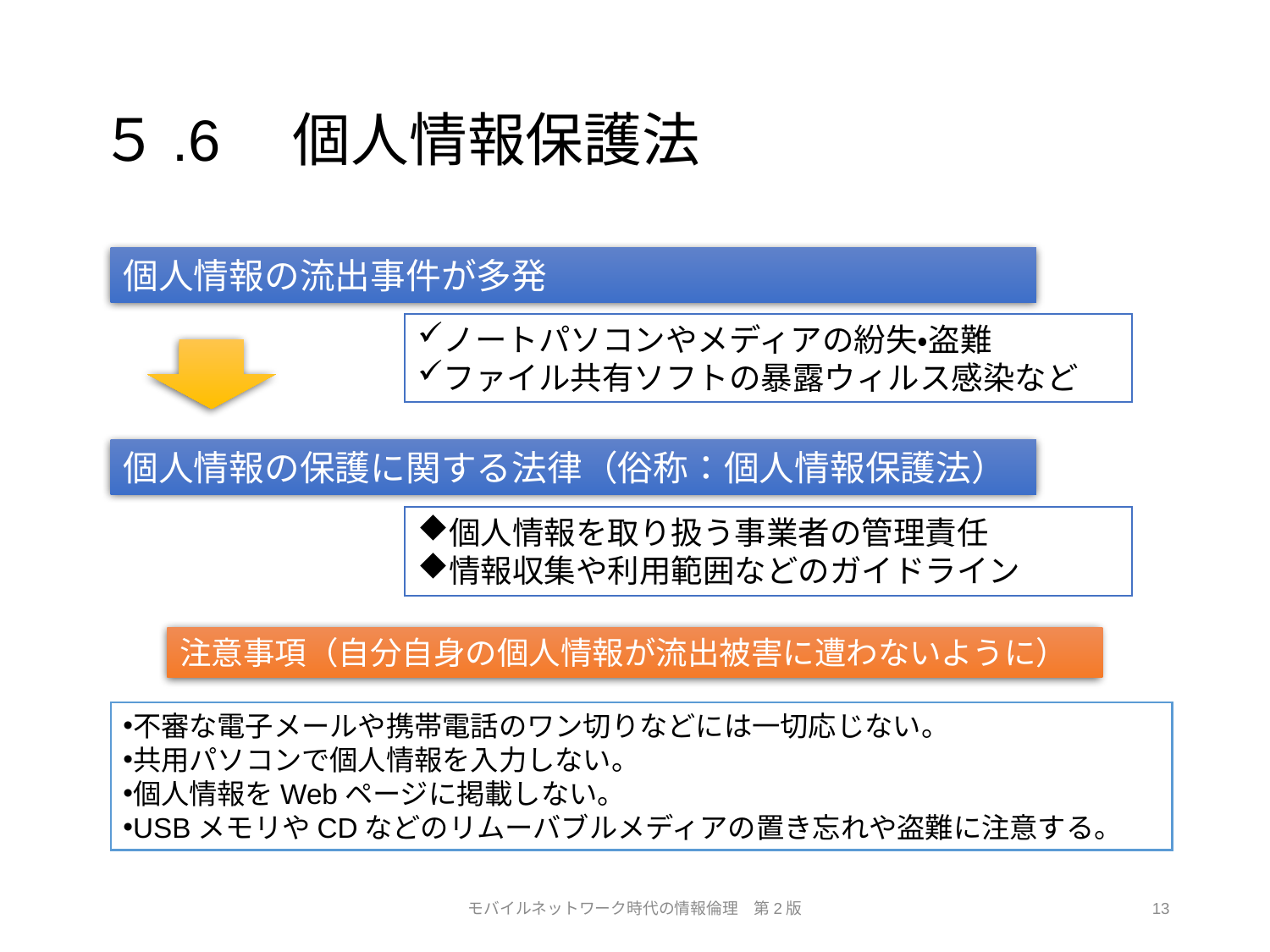

# ５.6　個人情報保護法
個人情報の流出事件が多発
ノートパソコンやメディアの紛失・盗難
ファイル共有ソフトの暴露ウィルス感染など

個人情報の保護に関する法律（俗称：個人情報保護法）
個人情報を取り扱う事業者の管理責任
情報収集や利用範囲などのガイドライン
注意事項（自分自身の個人情報が流出被害に遭わないように）
不審な電子メールや携帯電話のワン切りなどには一切応じない。
共用パソコンで個人情報を入力しない。
個人情報をWebページに掲載しない。
USBメモリやCDなどのリムーバブルメディアの置き忘れや盗難に注意する。
モバイルネットワーク時代の情報倫理　第2版
13